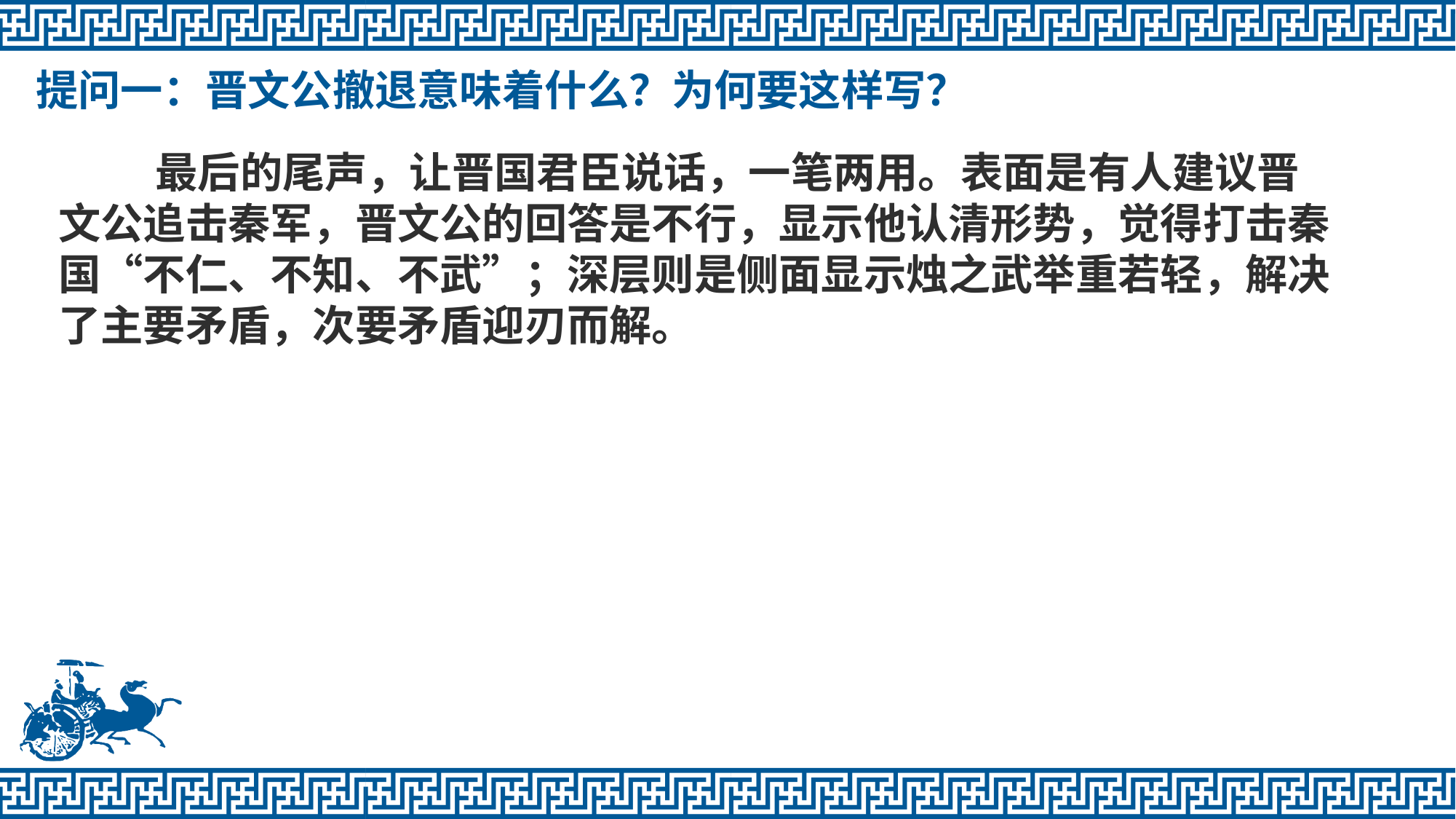

提问一：晋文公撤退意味着什么？为何要这样写？
         最后的尾声，让晋国君臣说话，一笔两用。表面是有人建议晋文公追击秦军，晋文公的回答是不行，显示他认清形势，觉得打击秦国“不仁、不知、不武”；深层则是侧面显示烛之武举重若轻，解决了主要矛盾，次要矛盾迎刃而解。